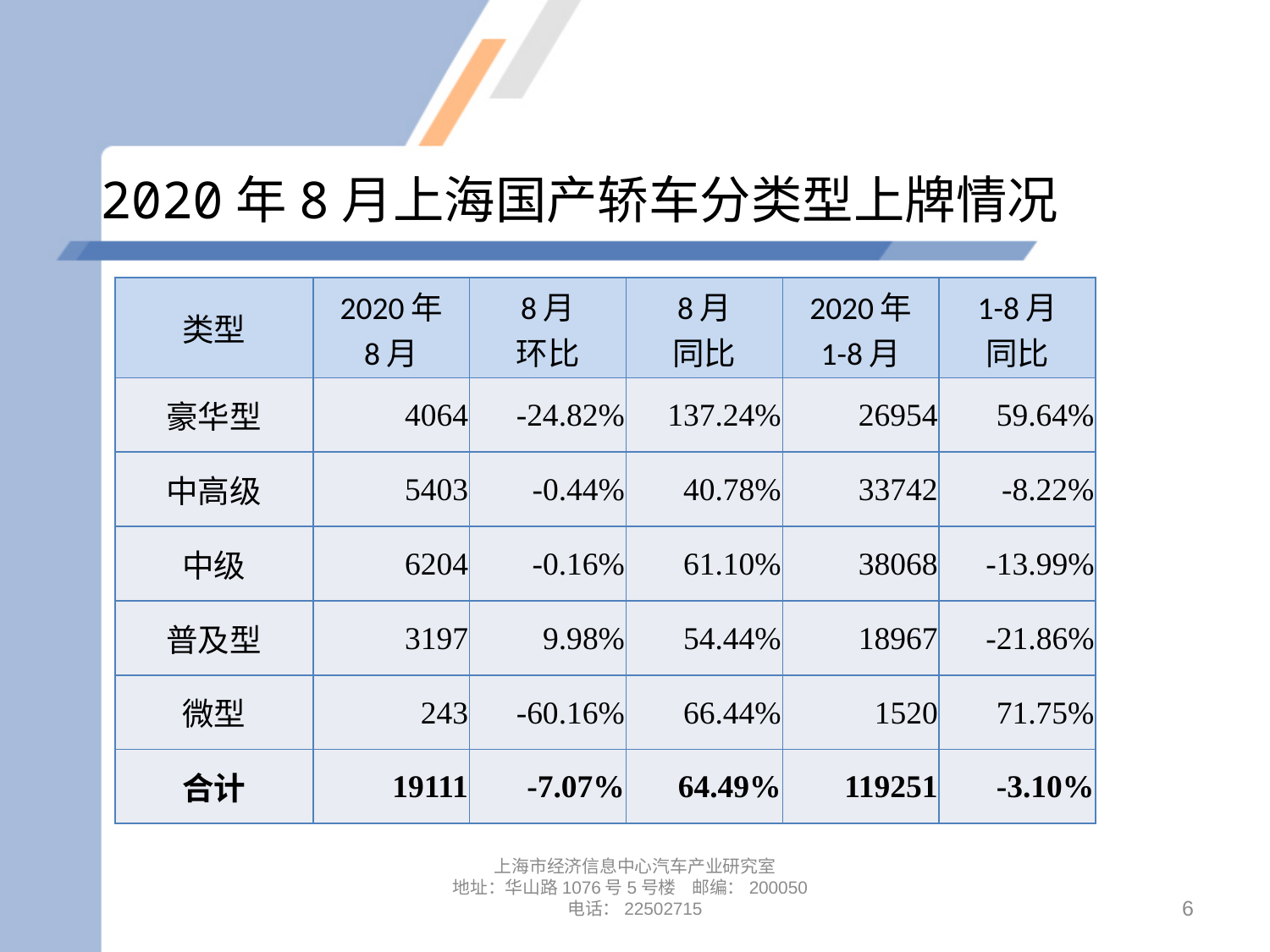

# 2020年8月上海国产轿车分类型上牌情况
| 类型 | 2020年 8月 | 8月 环比 | 8月 同比 | 2020年 1-8月 | 1-8月 同比 |
| --- | --- | --- | --- | --- | --- |
| 豪华型 | 4064 | -24.82% | 137.24% | 26954 | 59.64% |
| 中高级 | 5403 | -0.44% | 40.78% | 33742 | -8.22% |
| 中级 | 6204 | -0.16% | 61.10% | 38068 | -13.99% |
| 普及型 | 3197 | 9.98% | 54.44% | 18967 | -21.86% |
| 微型 | 243 | -60.16% | 66.44% | 1520 | 71.75% |
| 合计 | 19111 | -7.07% | 64.49% | 119251 | -3.10% |
上海市经济信息中心汽车产业研究室
地址：华山路1076号5号楼    邮编：200050
电话：22502715

6